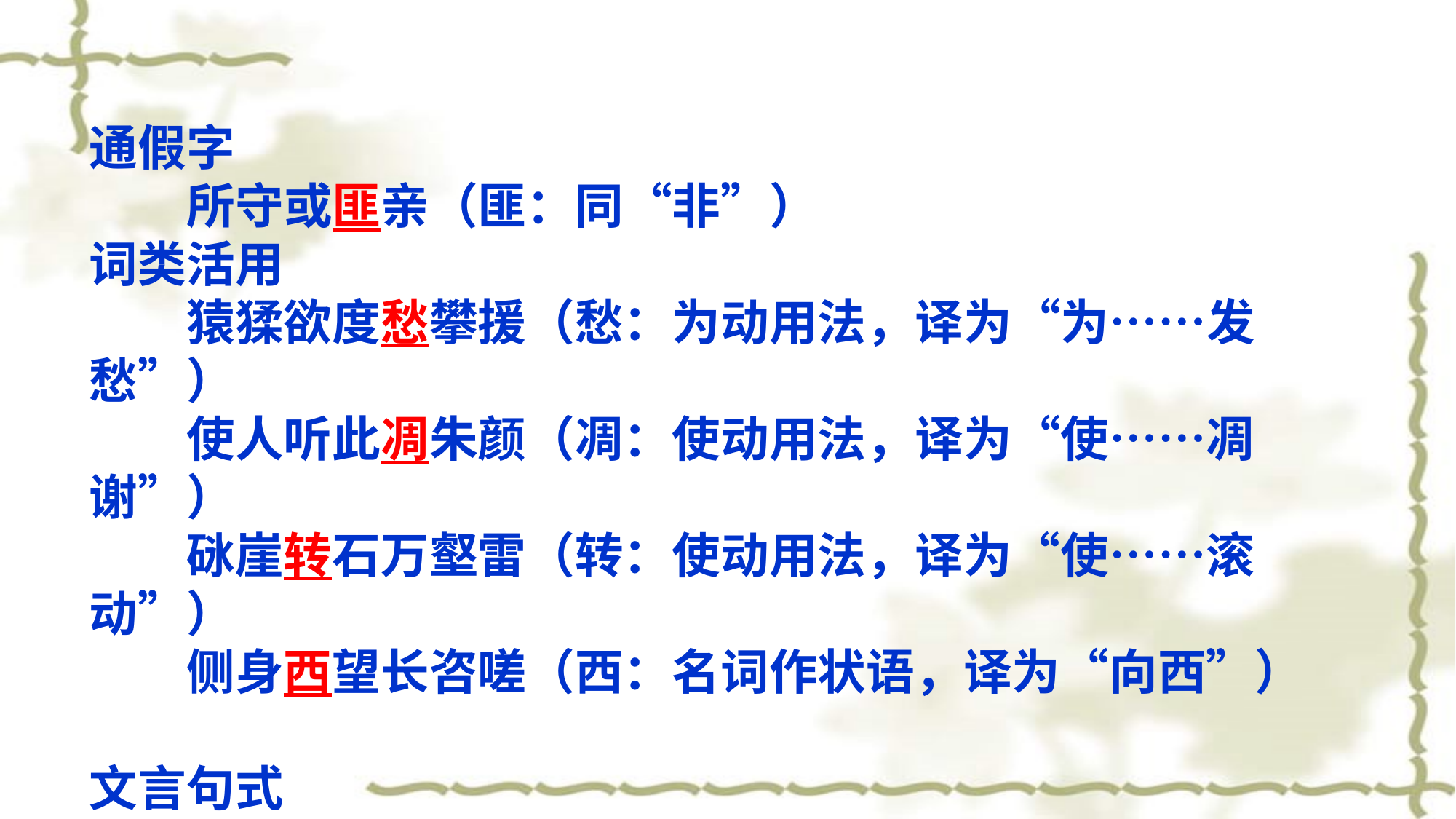

通假字
　　所守或匪亲（匪：同“非”）
词类活用
　　猿猱欲度愁攀援（愁：为动用法，译为“为……发愁”）
　　使人听此凋朱颜（凋：使动用法，译为“使……凋谢”）
　　砯崖转石万壑雷（转：使动用法，译为“使……滚动”）
　　侧身西望长咨嗟（西：名词作状语，译为“向西”）

文言句式
　　蜀道之难，难于上青天（介词结构后置）